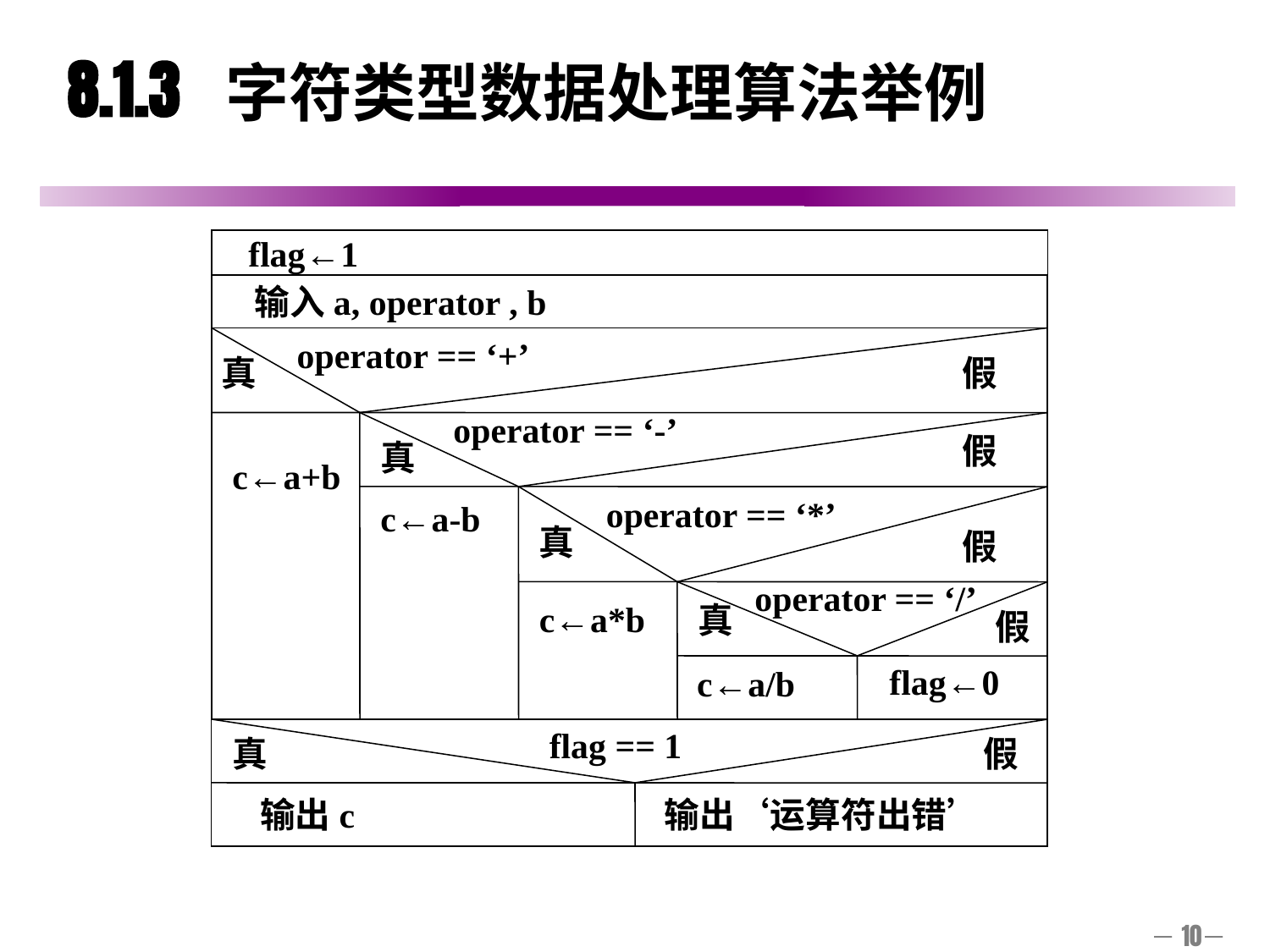

# 8.1.3  字符类型数据处理算法举例
   flag←1

   输入a, operator , b

operator == ‘+’
真
假
operator == ‘-’

假
真
c←a+b

operator == ‘*’
c←a-b
真
假
operator == ‘/’

c←a*b
真
假
flag←0
c←a/b
flag == 1

真
假
输出c
输出‘运算符出错’
－10－